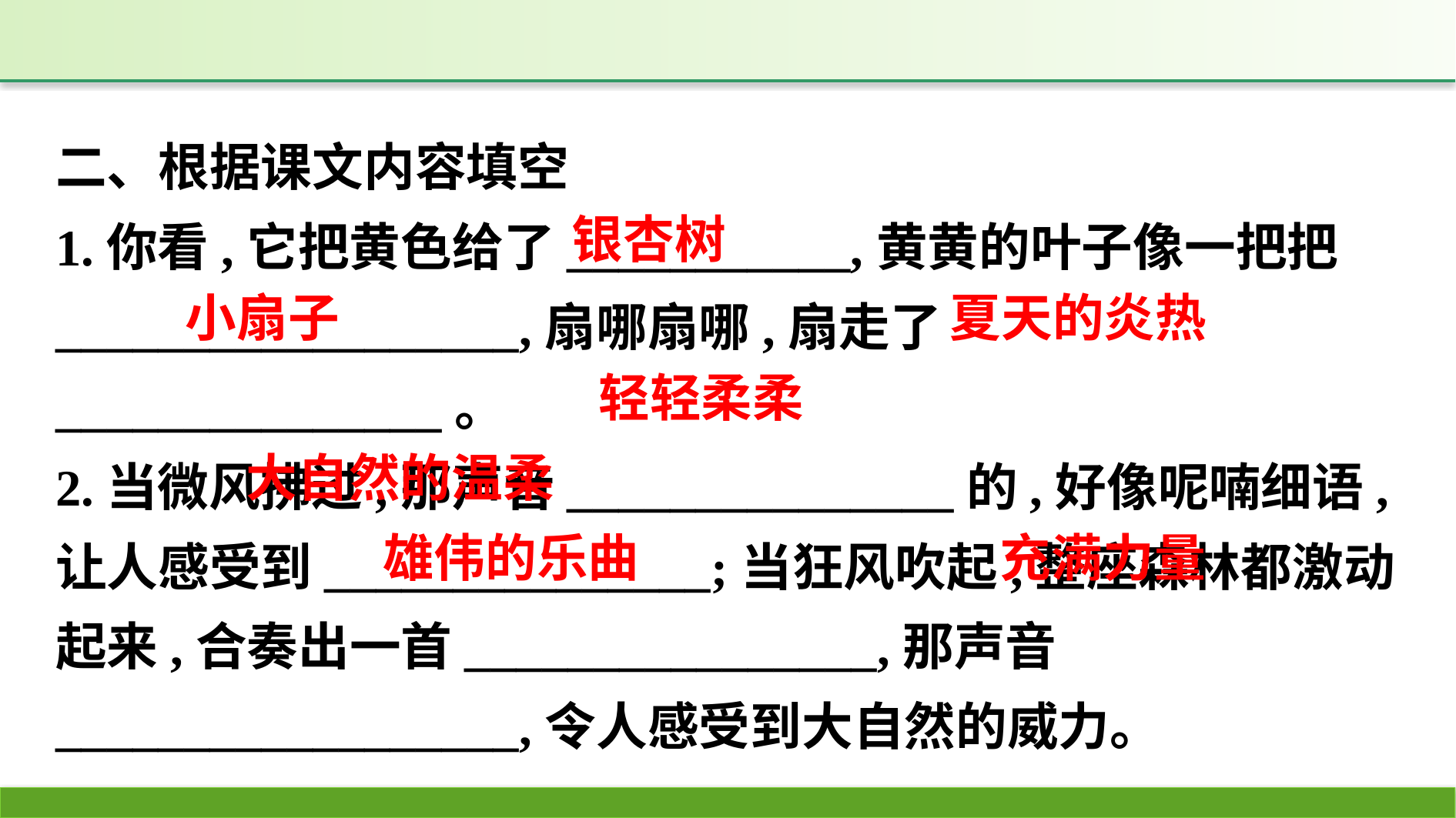

二、根据课文内容填空
1.你看,它把黄色给了___________,黄黄的叶子像一把把__________________,扇哪扇哪,扇走了_______________。
2.当微风拂过,那声音_______________的,好像呢喃细语,让人感受到_______________;当狂风吹起,整座森林都激动起来,合奏出一首________________,那声音__________________,令人感受到大自然的威力。
银杏树
小扇子
夏天的炎热
轻轻柔柔
大自然的温柔
雄伟的乐曲
充满力量